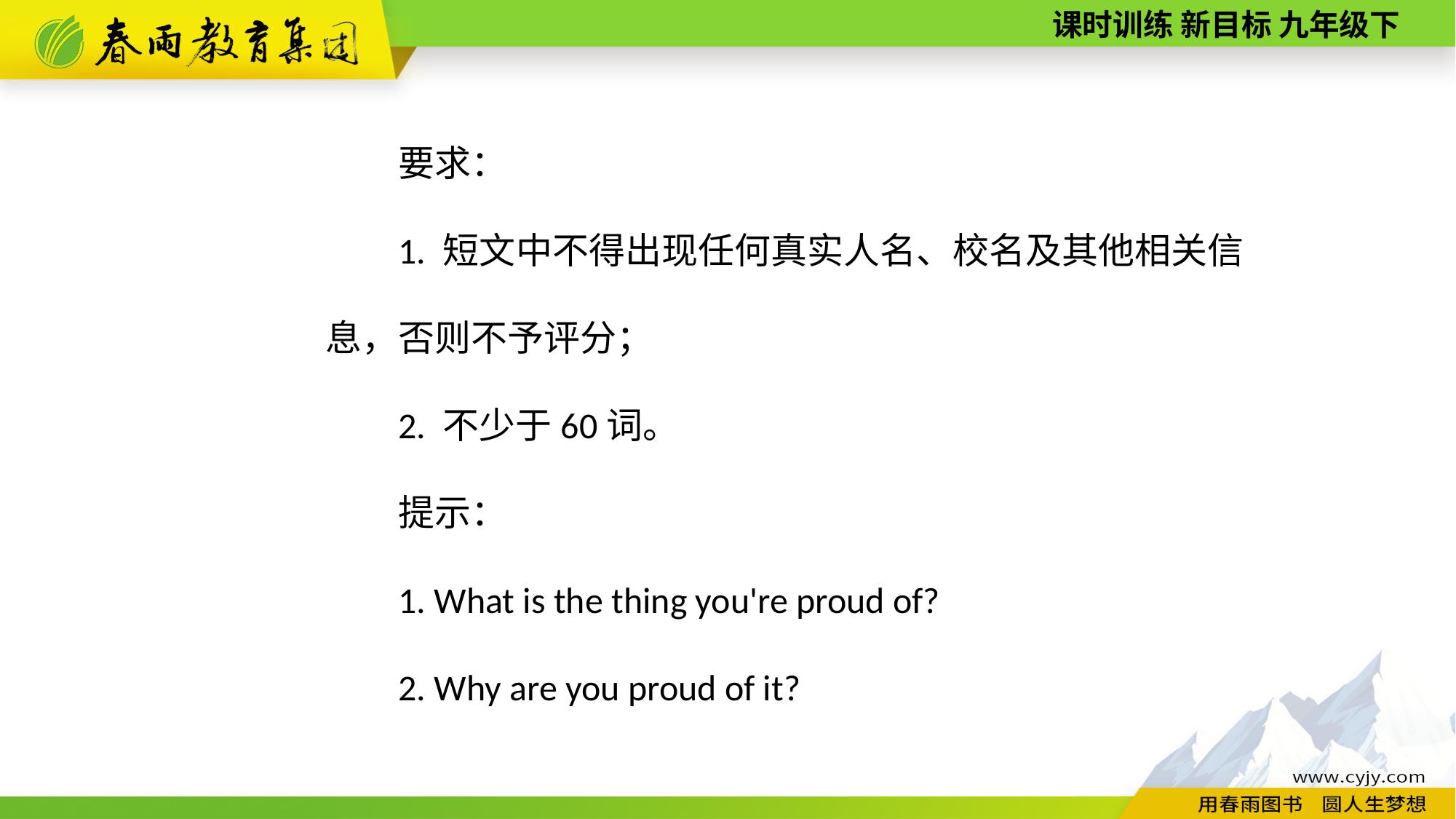

要求：
1. 短文中不得出现任何真实人名、校名及其他相关信息，否则不予评分；
2. 不少于60词。
提示：
1. What is the thing you're proud of?
2. Why are you proud of it?